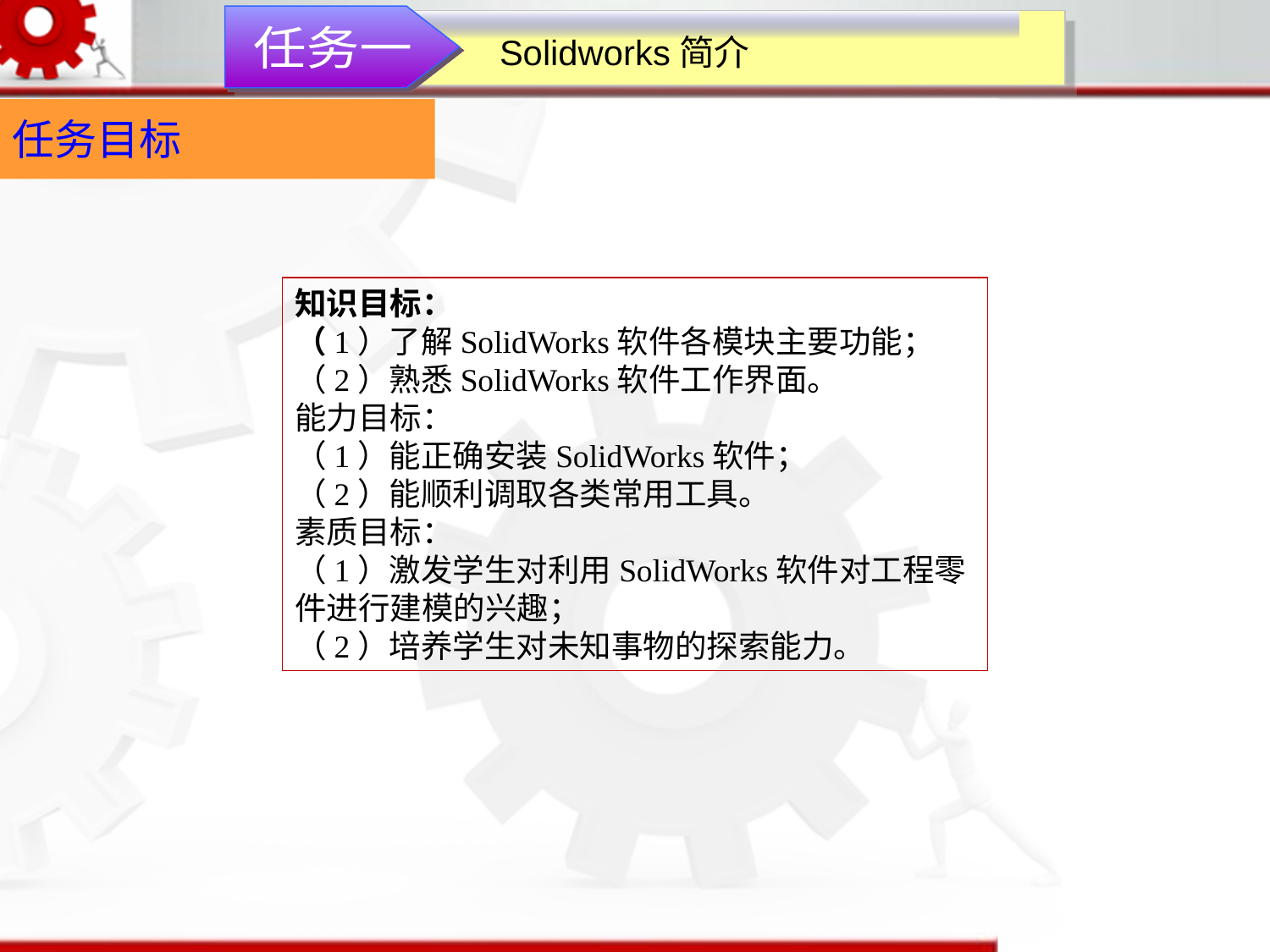

Solidworks简介
任务一
任务目标
知识目标：（1）了解SolidWorks软件各模块主要功能；（2）熟悉SolidWorks软件工作界面。能力目标：（1）能正确安装SolidWorks软件；（2）能顺利调取各类常用工具。素质目标：（1）激发学生对利用SolidWorks软件对工程零件进行建模的兴趣；（2）培养学生对未知事物的探索能力。